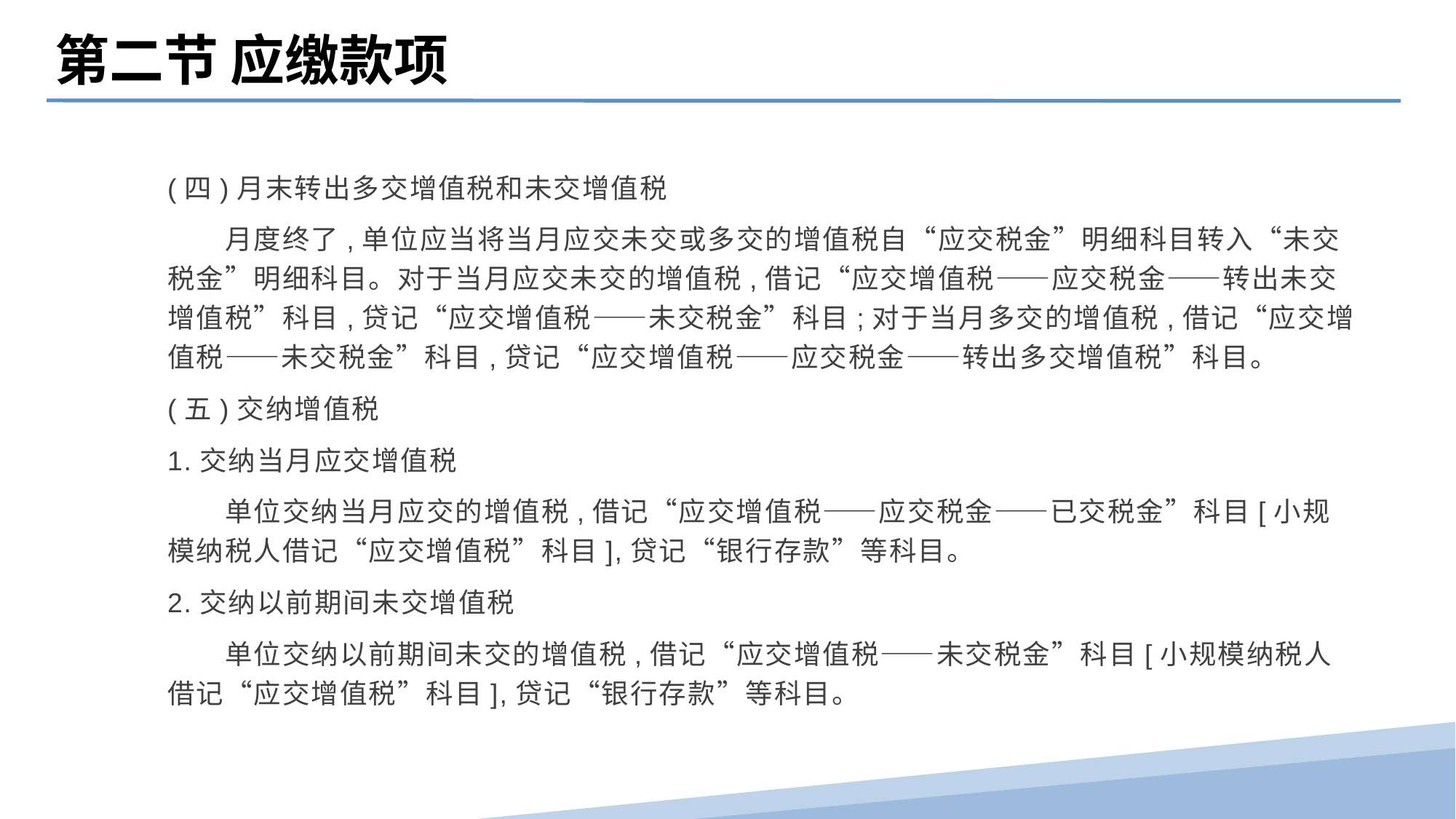

第二节 应缴款项
(四)月末转出多交增值税和未交增值税
　　月度终了,单位应当将当月应交未交或多交的增值税自“应交税金”明细科目转入“未交税金”明细科目。对于当月应交未交的增值税,借记“应交增值税——应交税金——转出未交增值税”科目,贷记“应交增值税——未交税金”科目;对于当月多交的增值税,借记“应交增值税——未交税金”科目,贷记“应交增值税——应交税金——转出多交增值税”科目。
(五)交纳增值税
1.交纳当月应交增值税
　　单位交纳当月应交的增值税,借记“应交增值税——应交税金——已交税金”科目[小规模纳税人借记“应交增值税”科目],贷记“银行存款”等科目。
2.交纳以前期间未交增值税
　　单位交纳以前期间未交的增值税,借记“应交增值税——未交税金”科目[小规模纳税人借记“应交增值税”科目],贷记“银行存款”等科目。